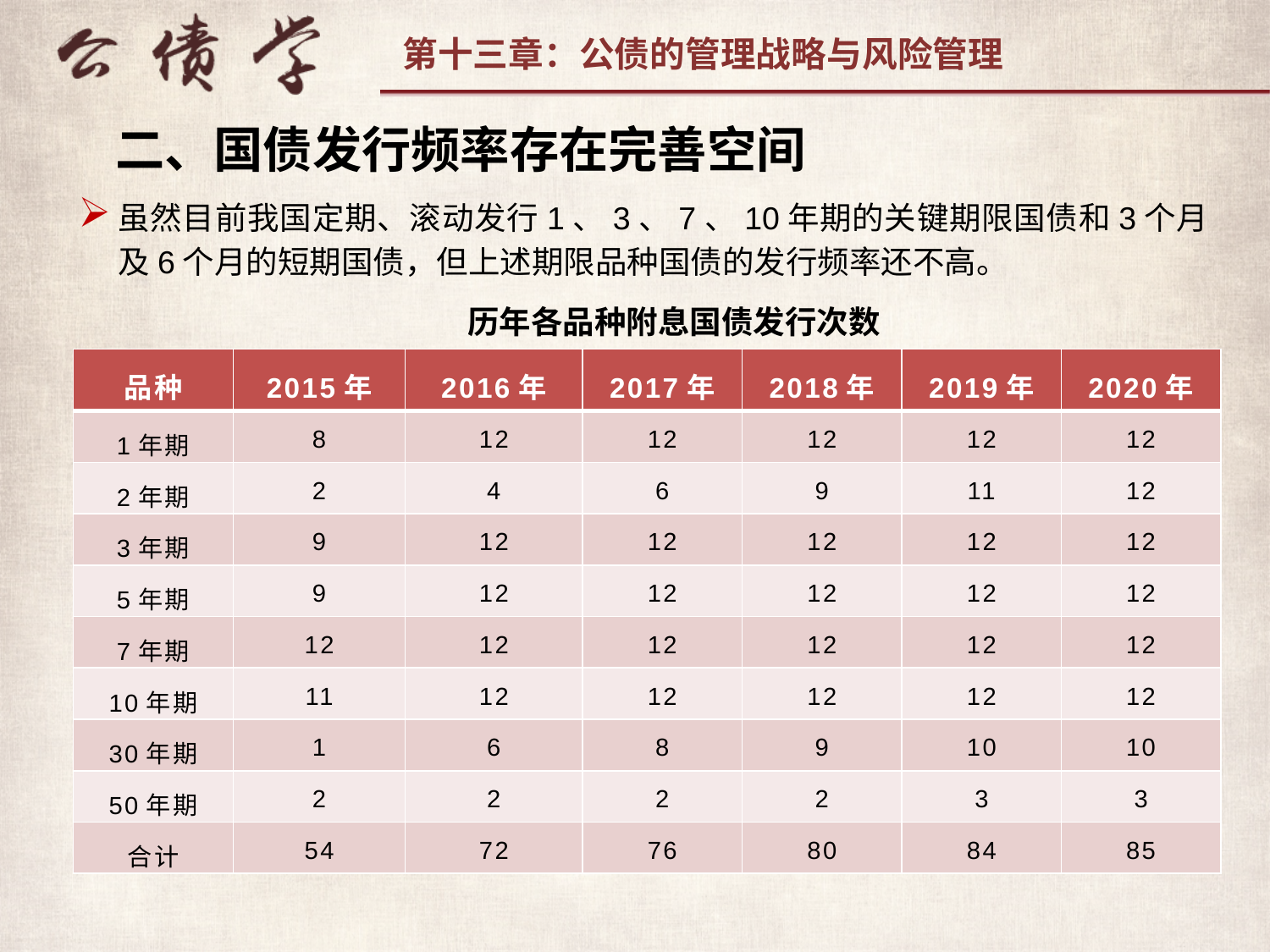

二、国债发行频率存在完善空间
虽然目前我国定期、滚动发行1、3、7、10年期的关键期限国债和3个月及6个月的短期国债，但上述期限品种国债的发行频率还不高。
历年各品种附息国债发行次数
| 品种 | 2015年 | 2016年 | 2017年 | 2018年 | 2019年 | 2020年 |
| --- | --- | --- | --- | --- | --- | --- |
| 1年期 | 8 | 12 | 12 | 12 | 12 | 12 |
| 2年期 | 2 | 4 | 6 | 9 | 11 | 12 |
| 3年期 | 9 | 12 | 12 | 12 | 12 | 12 |
| 5年期 | 9 | 12 | 12 | 12 | 12 | 12 |
| 7年期 | 12 | 12 | 12 | 12 | 12 | 12 |
| 10年期 | 11 | 12 | 12 | 12 | 12 | 12 |
| 30年期 | 1 | 6 | 8 | 9 | 10 | 10 |
| 50年期 | 2 | 2 | 2 | 2 | 3 | 3 |
| 合计 | 54 | 72 | 76 | 80 | 84 | 85 |
25